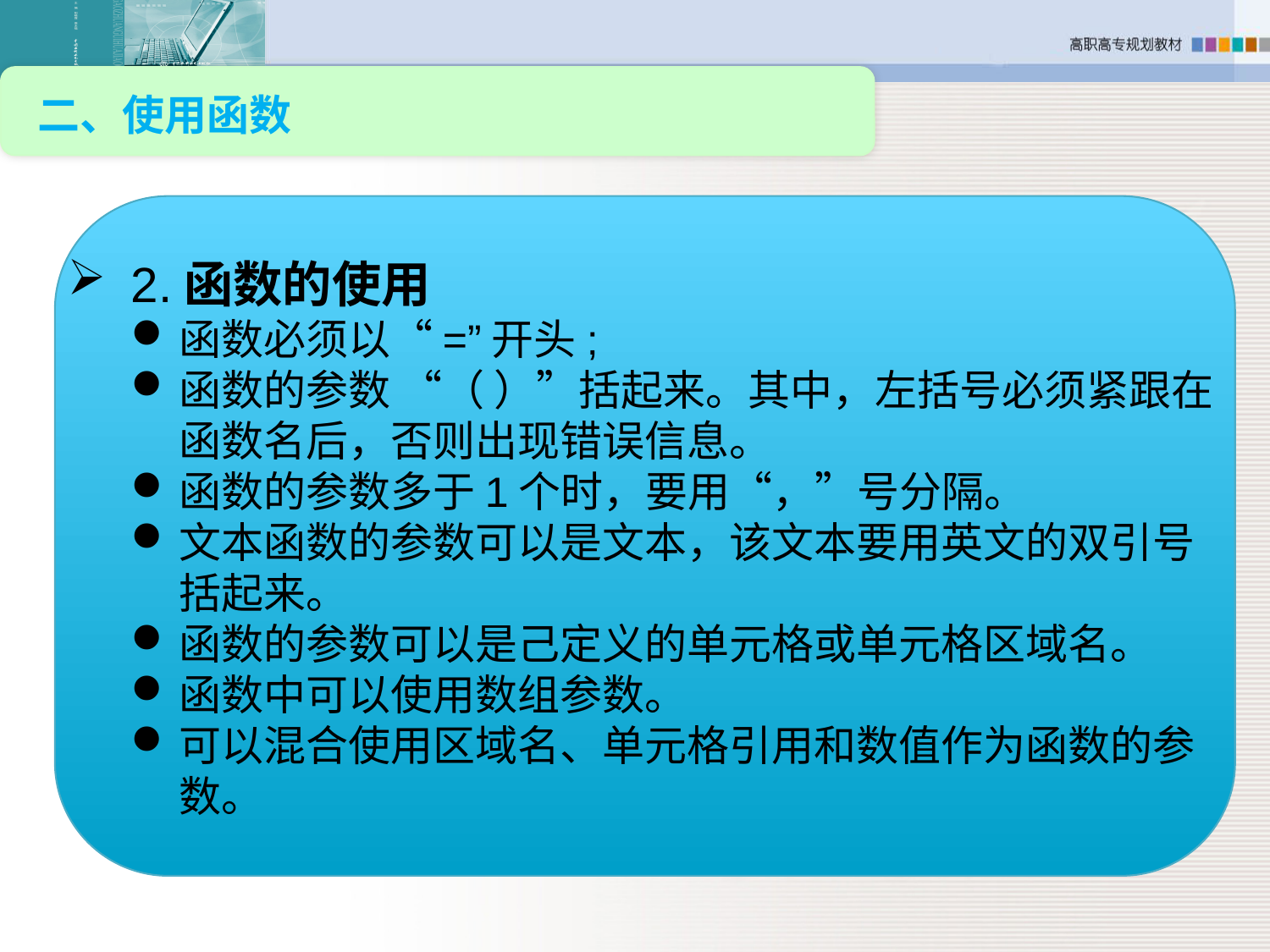

二、使用函数

2.函数的使用
函数必须以“=”开头;
函数的参数 “（ ）”括起来。其中，左括号必须紧跟在函数名后，否则出现错误信息。
函数的参数多于1个时，要用“，”号分隔。
文本函数的参数可以是文本，该文本要用英文的双引号括起来。
函数的参数可以是己定义的单元格或单元格区域名。
函数中可以使用数组参数。
可以混合使用区域名、单元格引用和数值作为函数的参数。